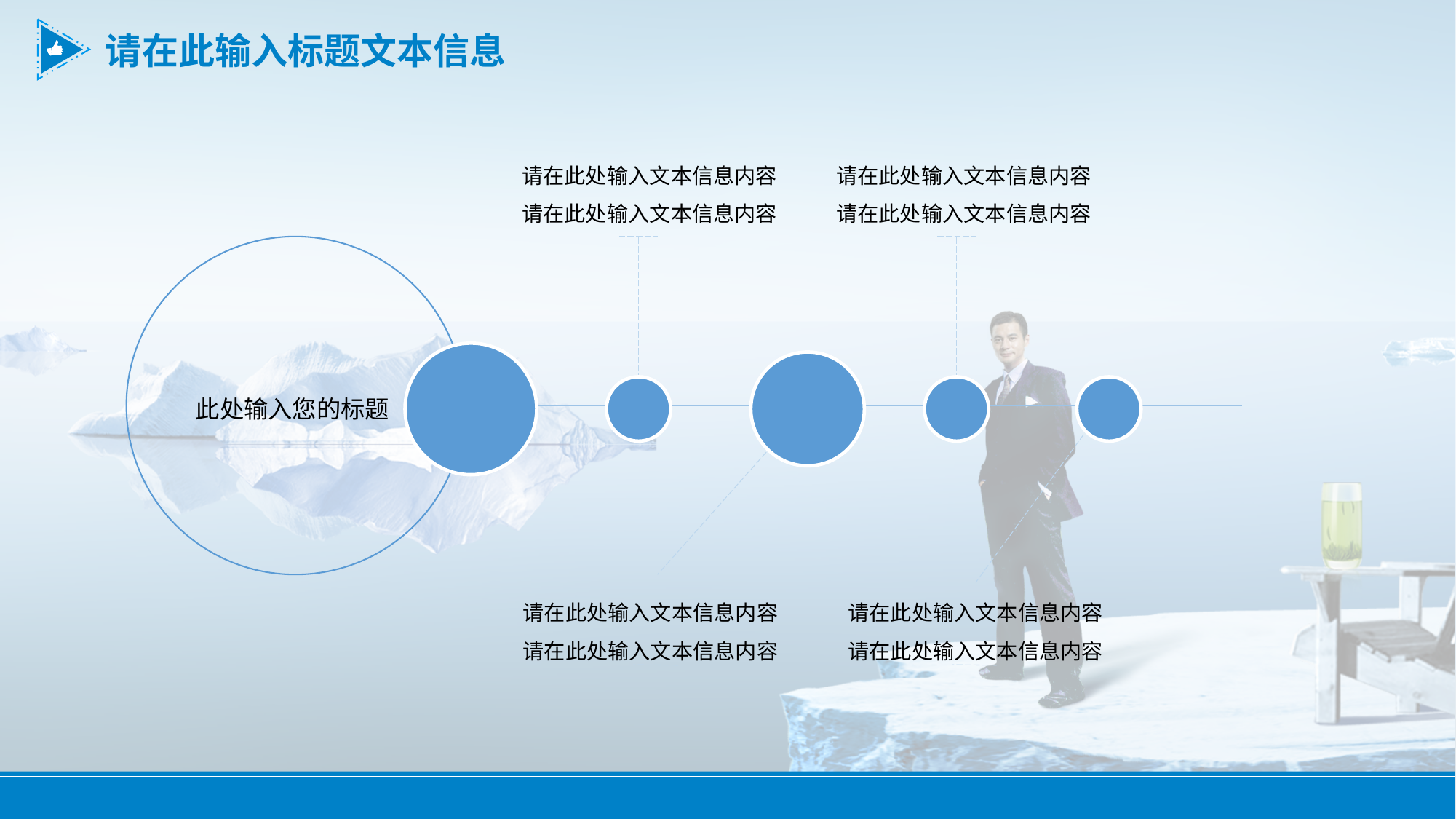

请在此处输入文本信息内容
请在此处输入文本信息内容
请在此处输入文本信息内容
请在此处输入文本信息内容
此处输入您的标题

请在此处输入文本信息内容
请在此处输入文本信息内容
请在此处输入文本信息内容
请在此处输入文本信息内容